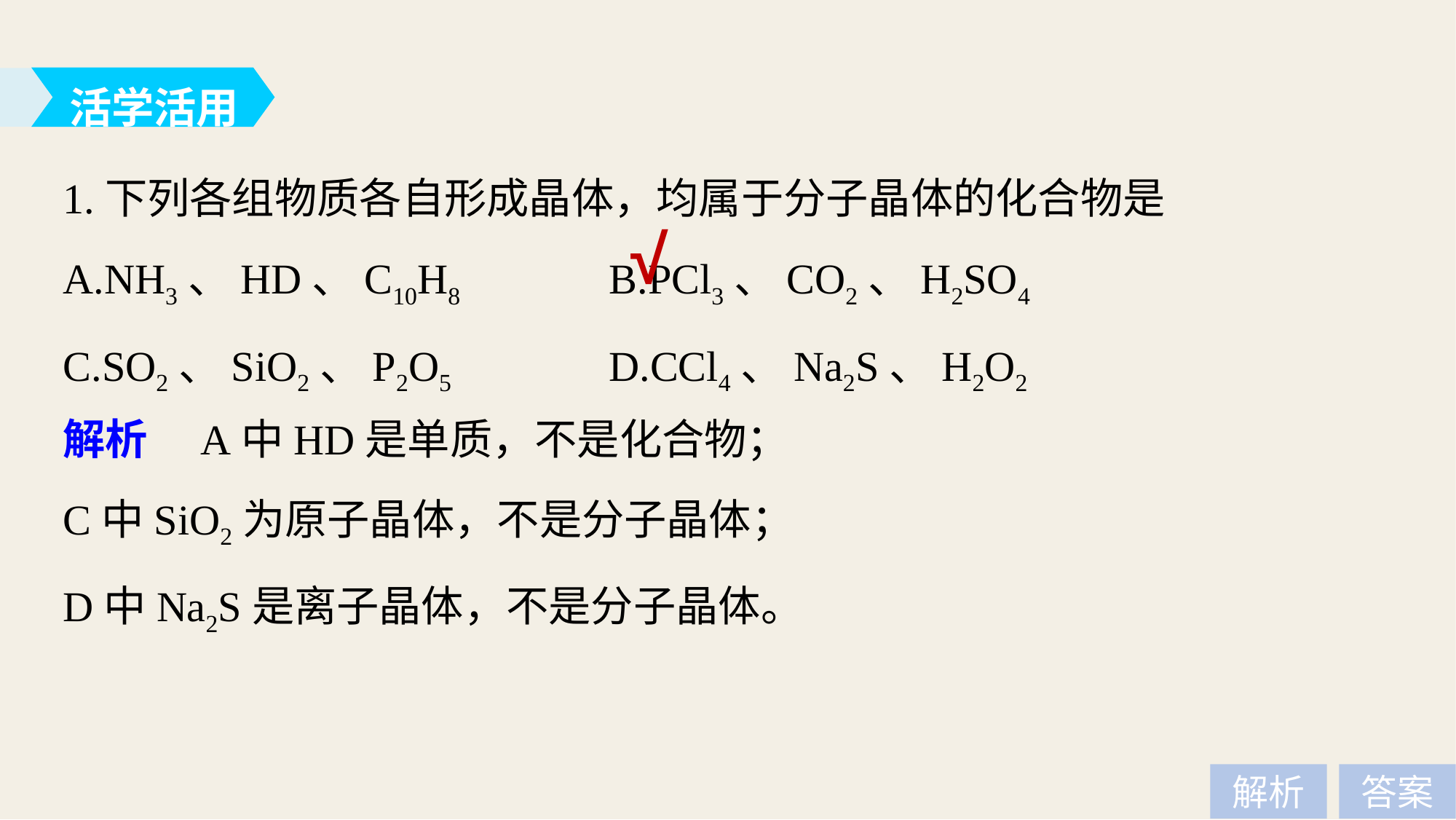

活学活用

1.下列各组物质各自形成晶体，均属于分子晶体的化合物是
A.NH3、HD、C10H8  		B.PCl3、CO2、H2SO4
C.SO2、SiO2、P2O5  		D.CCl4、Na2S、H2O2
√
解析　A中HD是单质，不是化合物；
C中SiO2为原子晶体，不是分子晶体；
D中Na2S是离子晶体，不是分子晶体。
解析
答案